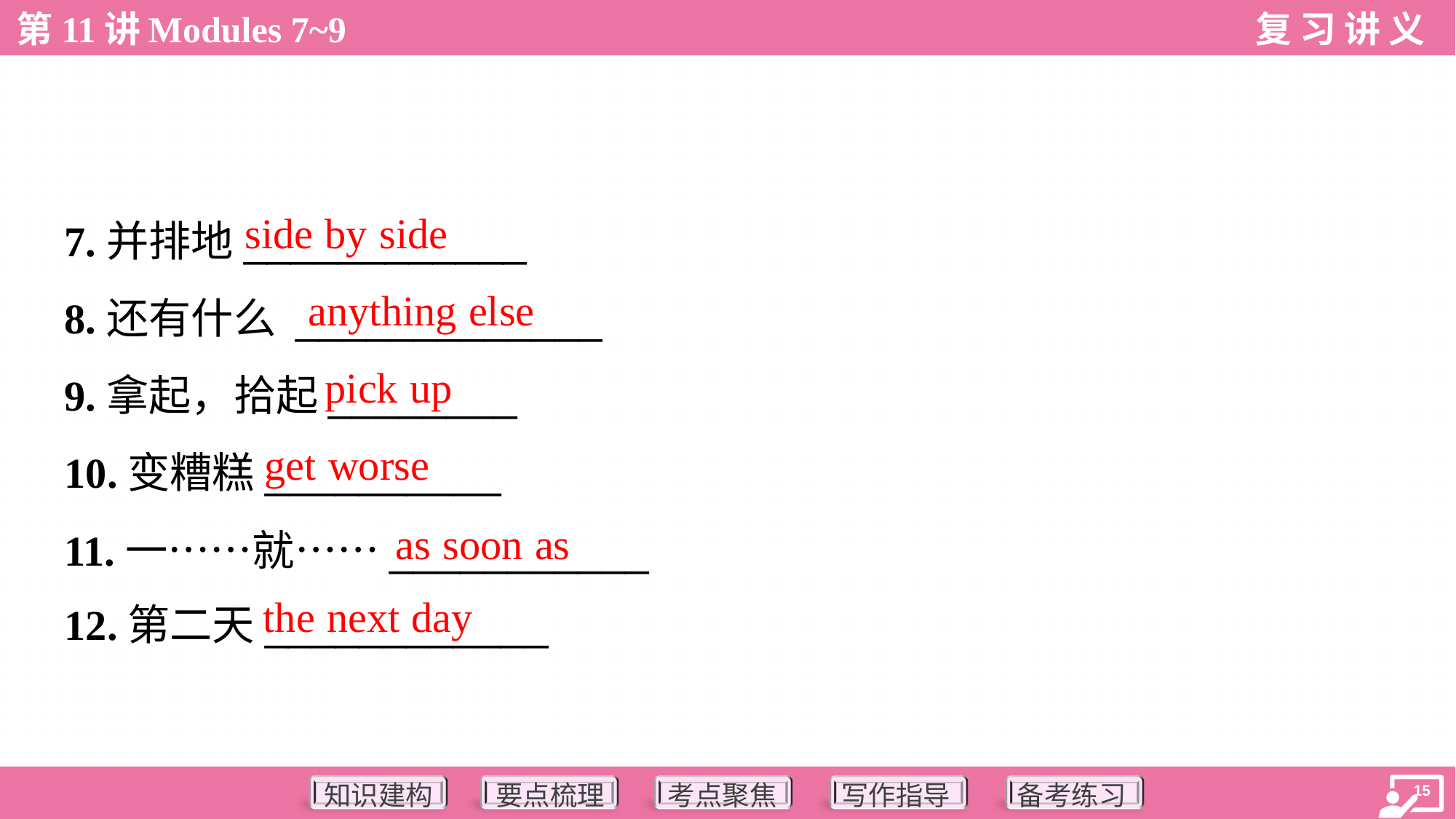

side by side
7.并排地____________
8.还有什么 _____________
9.拿起，拾起________
10.变糟糕__________
11.一……就……___________
12.第二天____________
anything else
pick up
get worse
as soon as
the next day